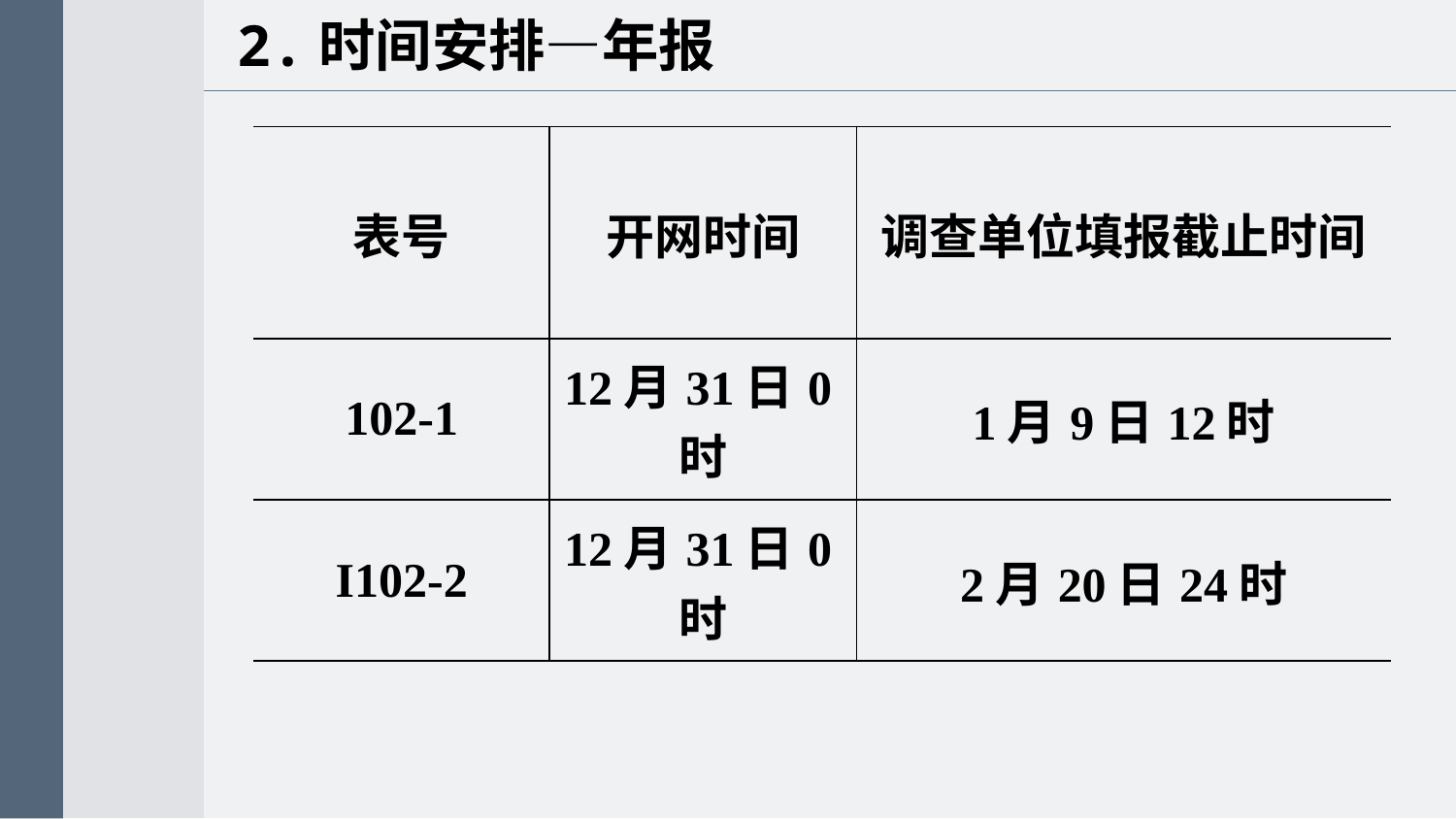

2.时间安排—年报
| 表号 | 开网时间 | 调查单位填报截止时间 |
| --- | --- | --- |
| 102-1 | 12月31日0时 | 1月9日12时 |
| I102-2 | 12月31日0时 | 2月20日24时 |